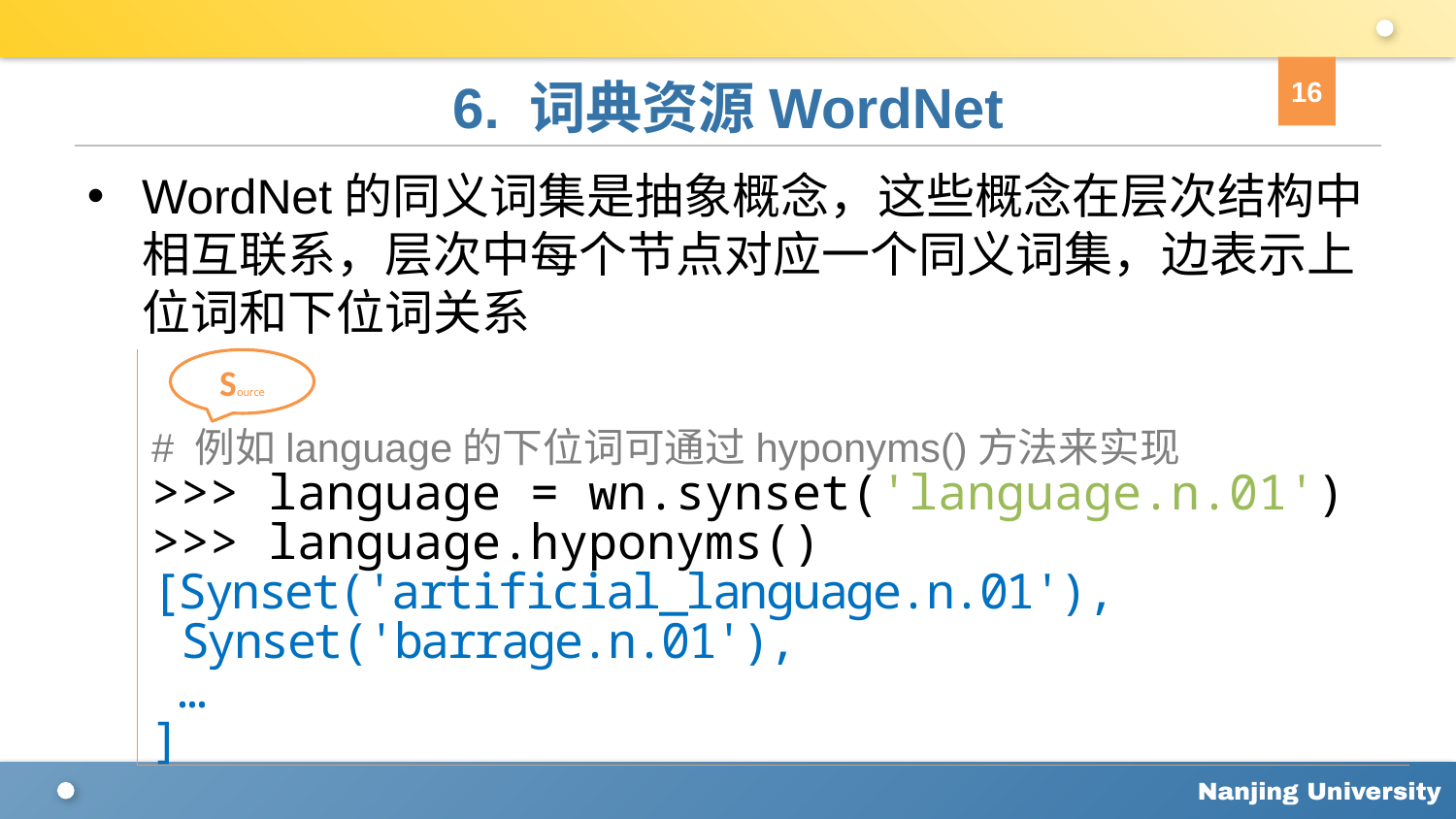

16
# 6. 词典资源WordNet
WordNet的同义词集是抽象概念，这些概念在层次结构中相互联系，层次中每个节点对应一个同义词集，边表示上位词和下位词关系

# 例如language的下位词可通过hyponyms()方法来实现
>>> language = wn.synset('language.n.01')
>>> language.hyponyms()
[Synset('artificial_language.n.01'),
 Synset('barrage.n.01'),
 …
]
Source